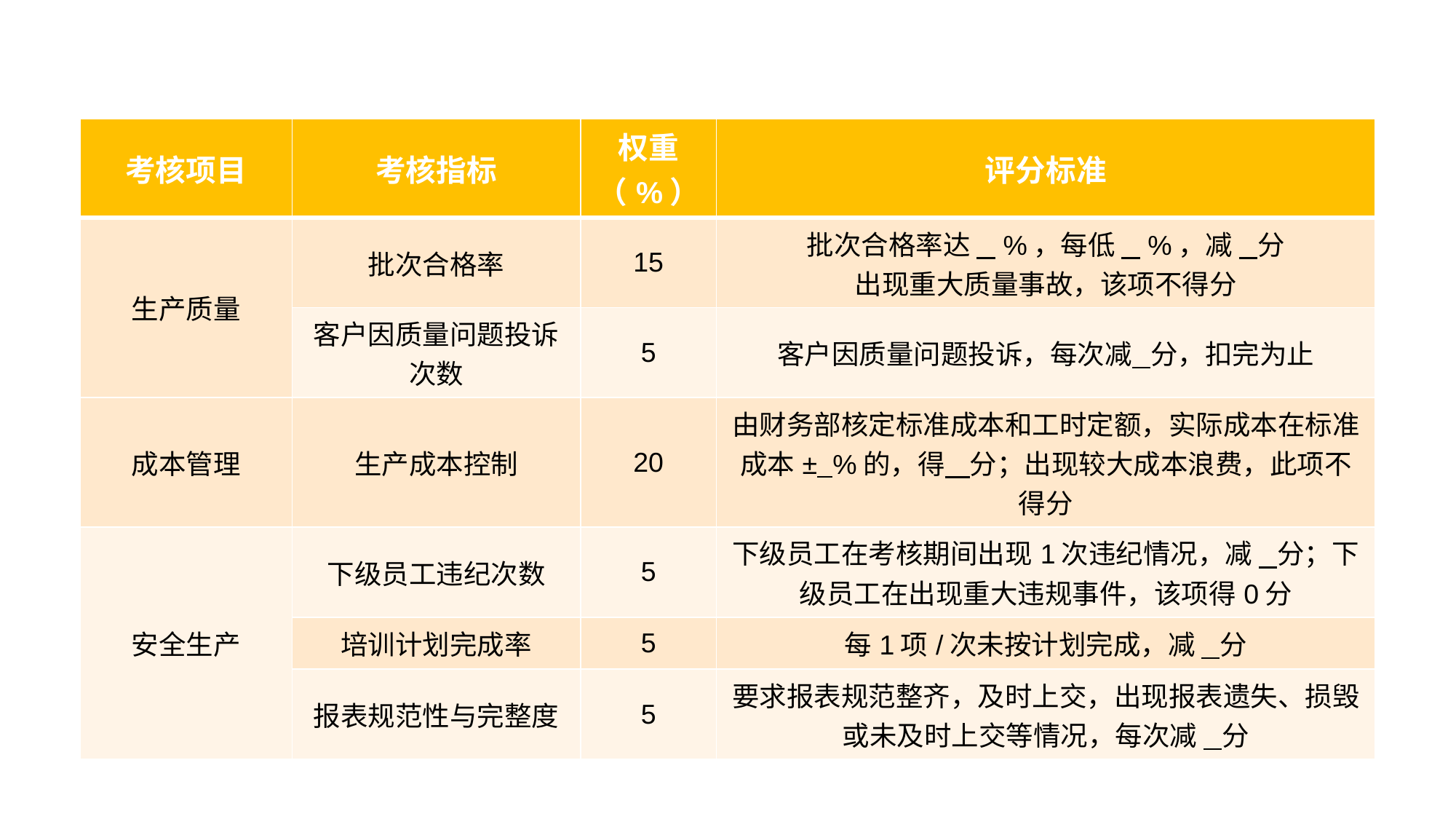

| 考核项目 | 考核指标 | 权重（%） | 评分标准 |
| --- | --- | --- | --- |
| 生产质量 | 批次合格率 | 15 | 批次合格率达 %，每低 %，减 分 出现重大质量事故，该项不得分 |
|  | 客户因质量问题投诉次数 | 5 | 客户因质量问题投诉，每次减 分，扣完为止 |
| 成本管理 | 生产成本控制 | 20 | 由财务部核定标准成本和工时定额，实际成本在标准成本± %的，得 分；出现较大成本浪费，此项不得分 |
| 安全生产 | 下级员工违纪次数 | 5 | 下级员工在考核期间出现1次违纪情况，减 分；下级员工在出现重大违规事件，该项得0分 |
|  | 培训计划完成率 | 5 | 每1项/次未按计划完成，减 分 |
|  | 报表规范性与完整度 | 5 | 要求报表规范整齐，及时上交，出现报表遗失、损毁或未及时上交等情况，每次减 分 |